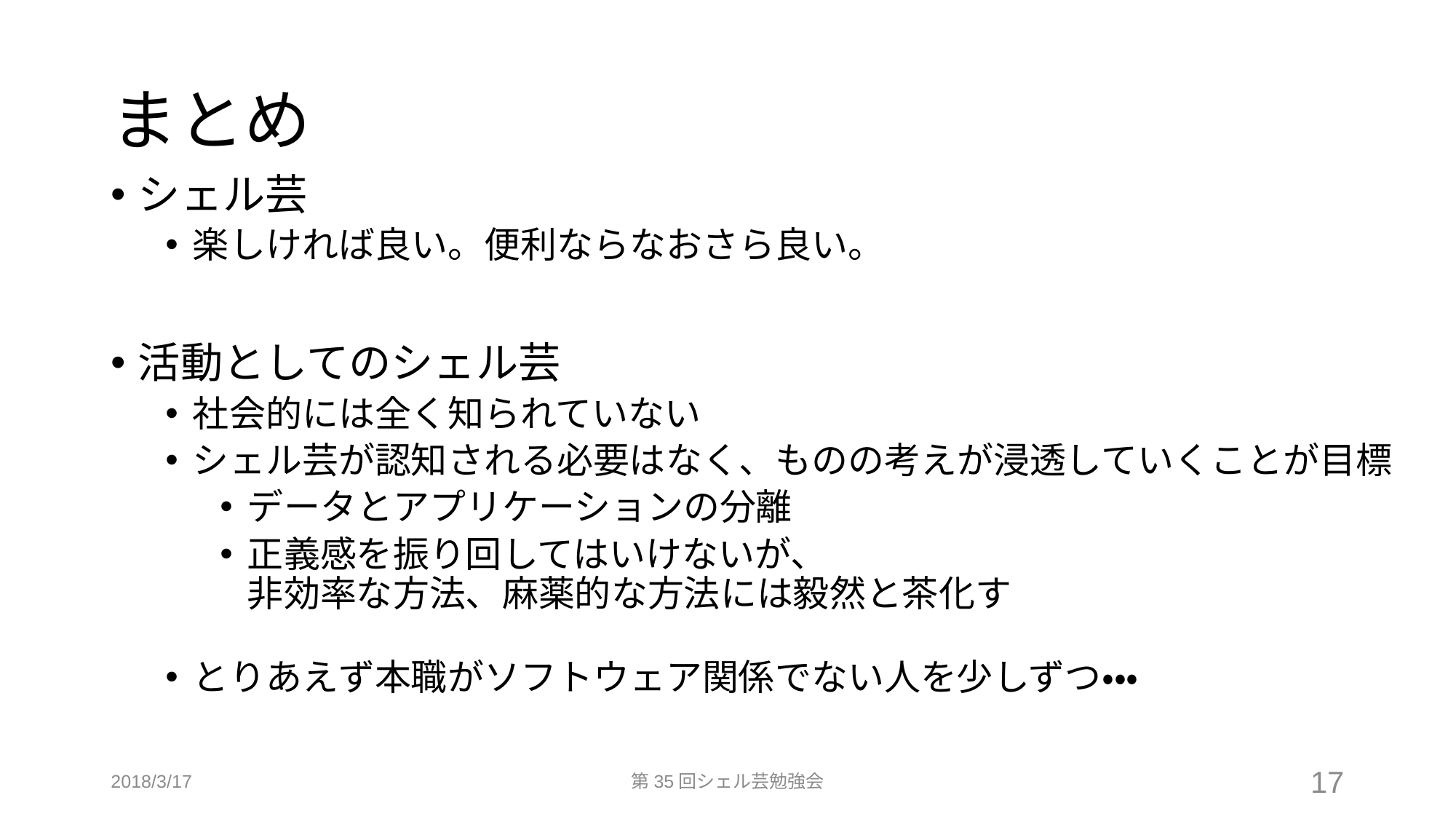

# まとめ
シェル芸
楽しければ良い。便利ならなおさら良い。

活動としてのシェル芸
社会的には全く知られていない
シェル芸が認知される必要はなく、ものの考えが浸透していくことが目標
データとアプリケーションの分離
正義感を振り回してはいけないが、
非効率な方法、麻薬的な方法には毅然と茶化す

とりあえず本職がソフトウェア関係でない人を少しずつ・・・
2018/3/17
第35回シェル芸勉強会
17